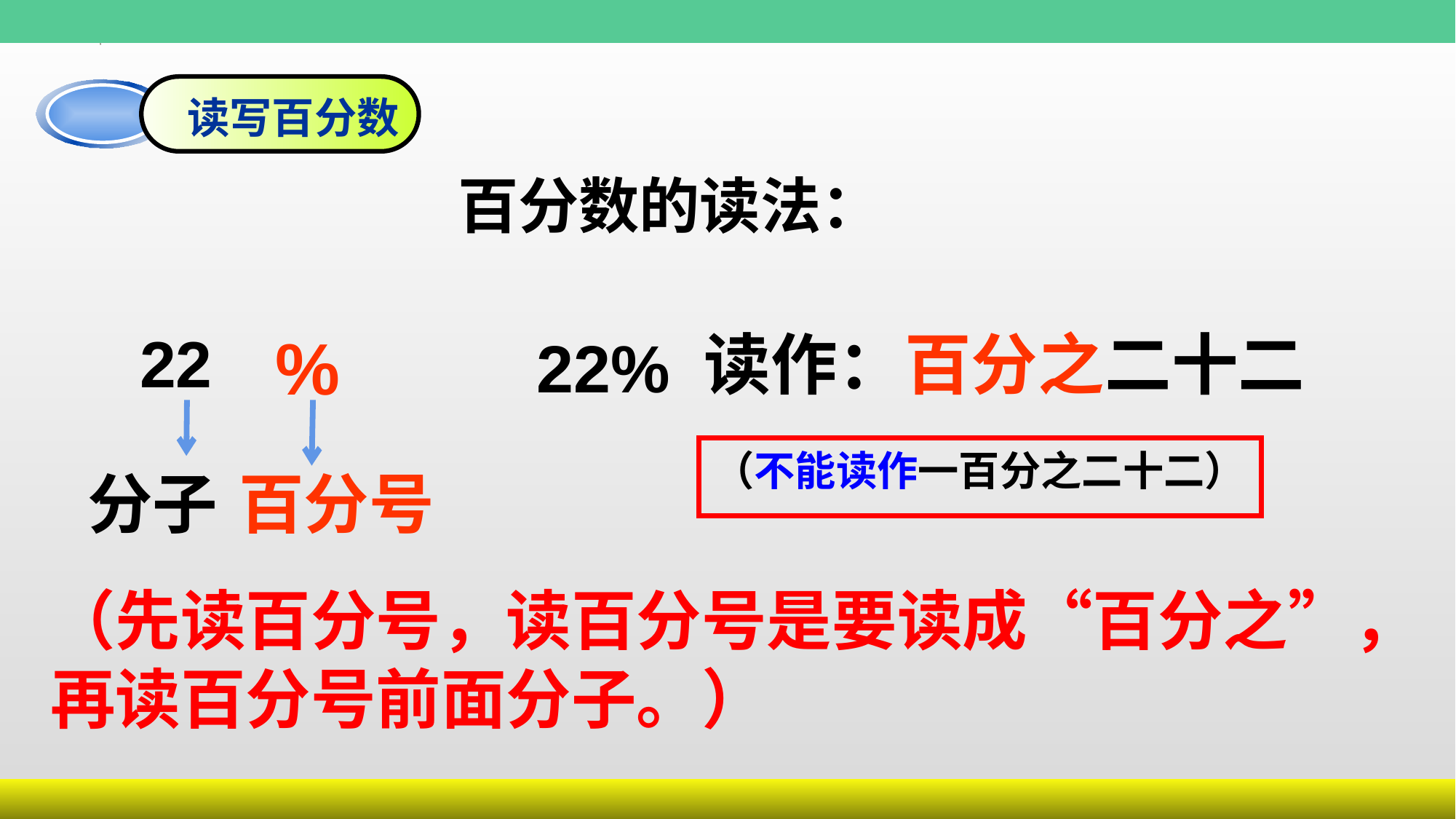

读写百分数
百分数的读法：

22
%
读作：百分之二十二
22%
（不能读作一百分之二十二）
分子
百分号
（先读百分号，读百分号是要读成“百分之”，再读百分号前面分子。）